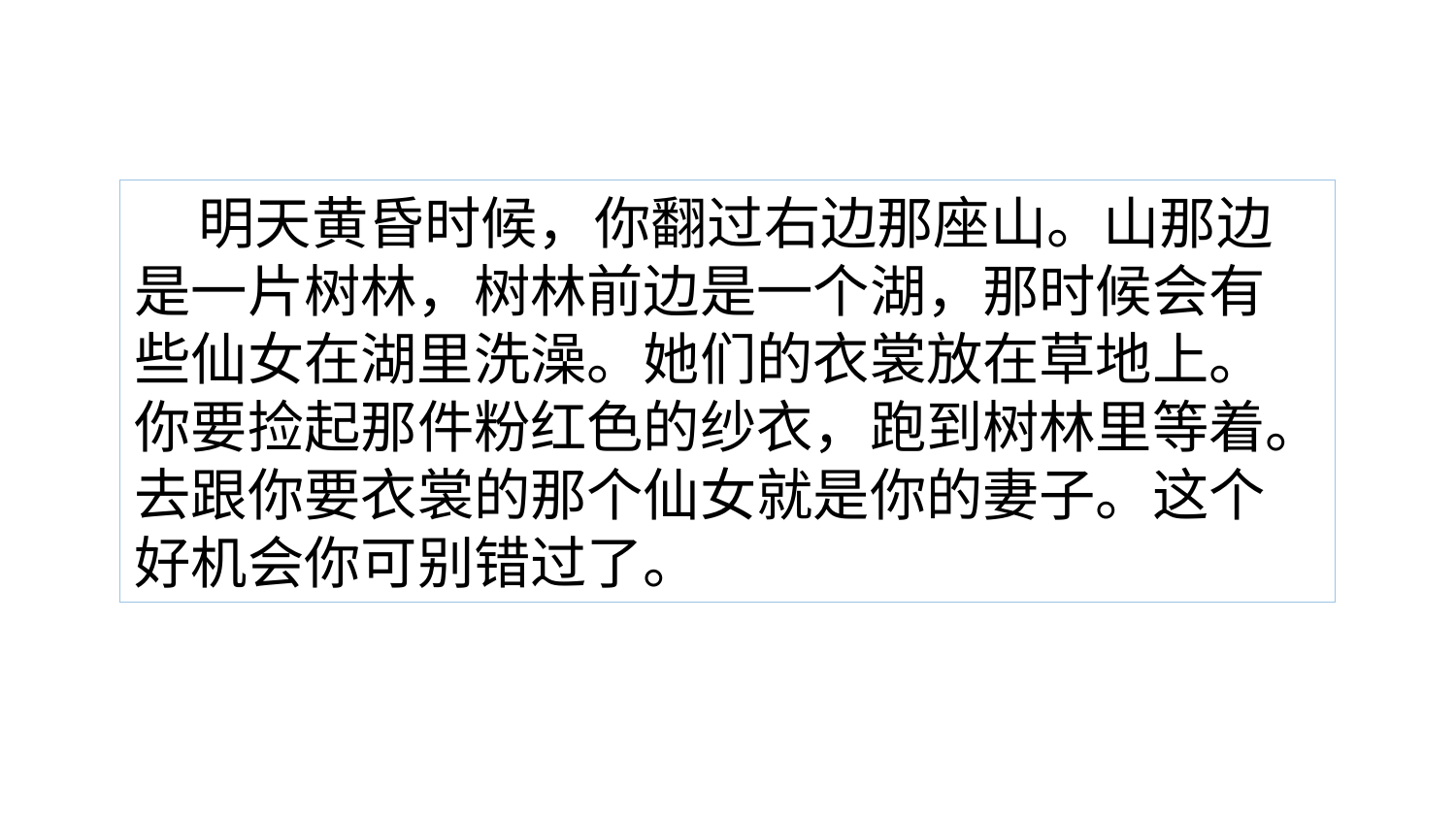

明天黄昏时候，你翻过右边那座山。山那边是一片树林，树林前边是一个湖，那时候会有些仙女在湖里洗澡。她们的衣裳放在草地上。你要捡起那件粉红色的纱衣，跑到树林里等着。去跟你要衣裳的那个仙女就是你的妻子。这个好机会你可别错过了。